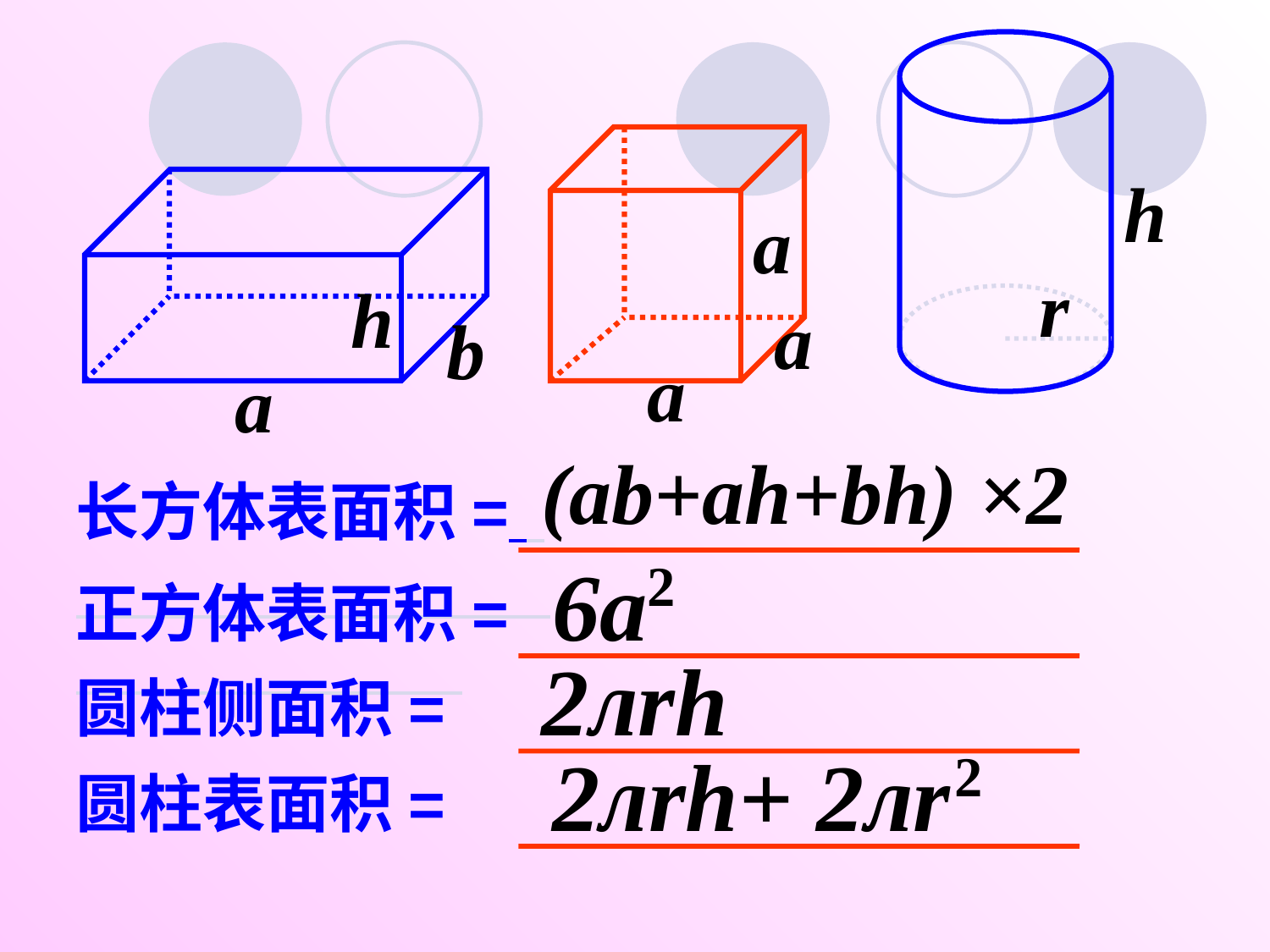

h
a
r
h
a
b
a
a

(ab+ah+bh) ×2
长方体表面积=

正方体表面积=

圆柱侧面积=

圆柱表面积=

6a
2
2лrh
2лrh+ 2лr
2